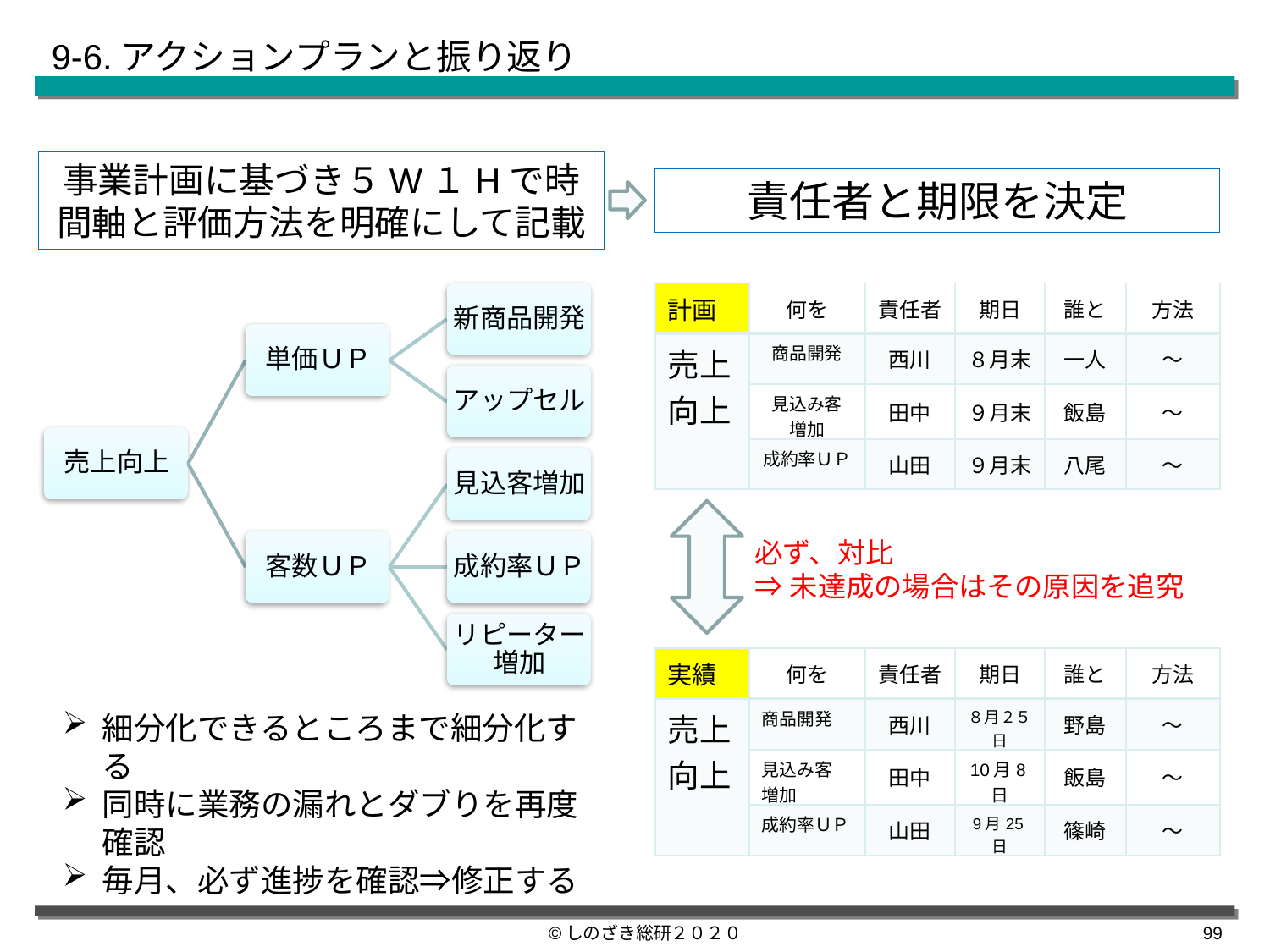

9-6.アクションプランと振り返り
事業計画に基づき５W１Hで時間軸と評価方法を明確にして記載
売上向上

単価ＵＰ

新商品開発

アップセル

客数ＵＰ

見込客増加

成約率ＵＰ

リピーター増加
責任者と期限を決定

| 計画 | 何を | 責任者 | 期日 | 誰と | 方法 |
| --- | --- | --- | --- | --- | --- |
| 売上向上 | 商品開発 | 西川 | ８月末 | 一人 | ～ |
|  | 見込み客 増加 | 田中 | ９月末 | 飯島 | ～ |
|  | 成約率ＵＰ | 山田 | ９月末 | 八尾 | ～ |

必ず、対比
⇒未達成の場合はその原因を追究
| 実績 | 何を | 責任者 | 期日 | 誰と | 方法 |
| --- | --- | --- | --- | --- | --- |
| 売上向上 | 商品開発 | 西川 | ８月２５日 | 野島 | ～ |
|  | 見込み客 増加 | 田中 | 10月8日 | 飯島 | ～ |
|  | 成約率ＵＰ | 山田 | 9月25日 | 篠崎 | ～ |
細分化できるところまで細分化する
同時に業務の漏れとダブりを再度確認
毎月、必ず進捗を確認⇒修正する
©しのざき総研２０２０
99